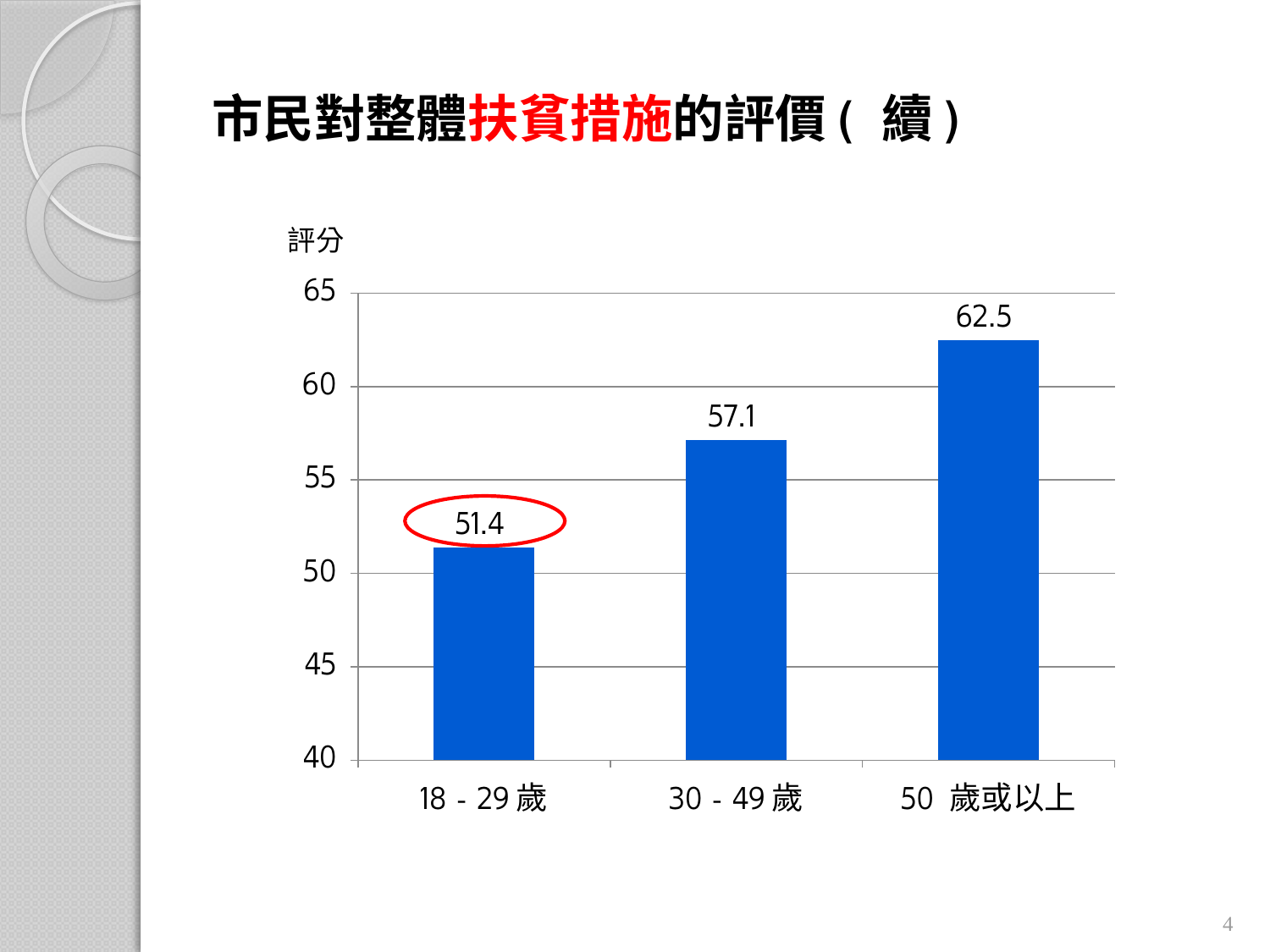

# 市民對整體扶貧措施的評價( 續)
評分

### Chart

| Category | 30 - 49歲 |
|---|---|
| 18 - 29歲 | 51.38639113341818 |
| 30 - 49歲 | 57.1337458127985 |
| 50 歲或以上 | 62.47694291859774 |
4